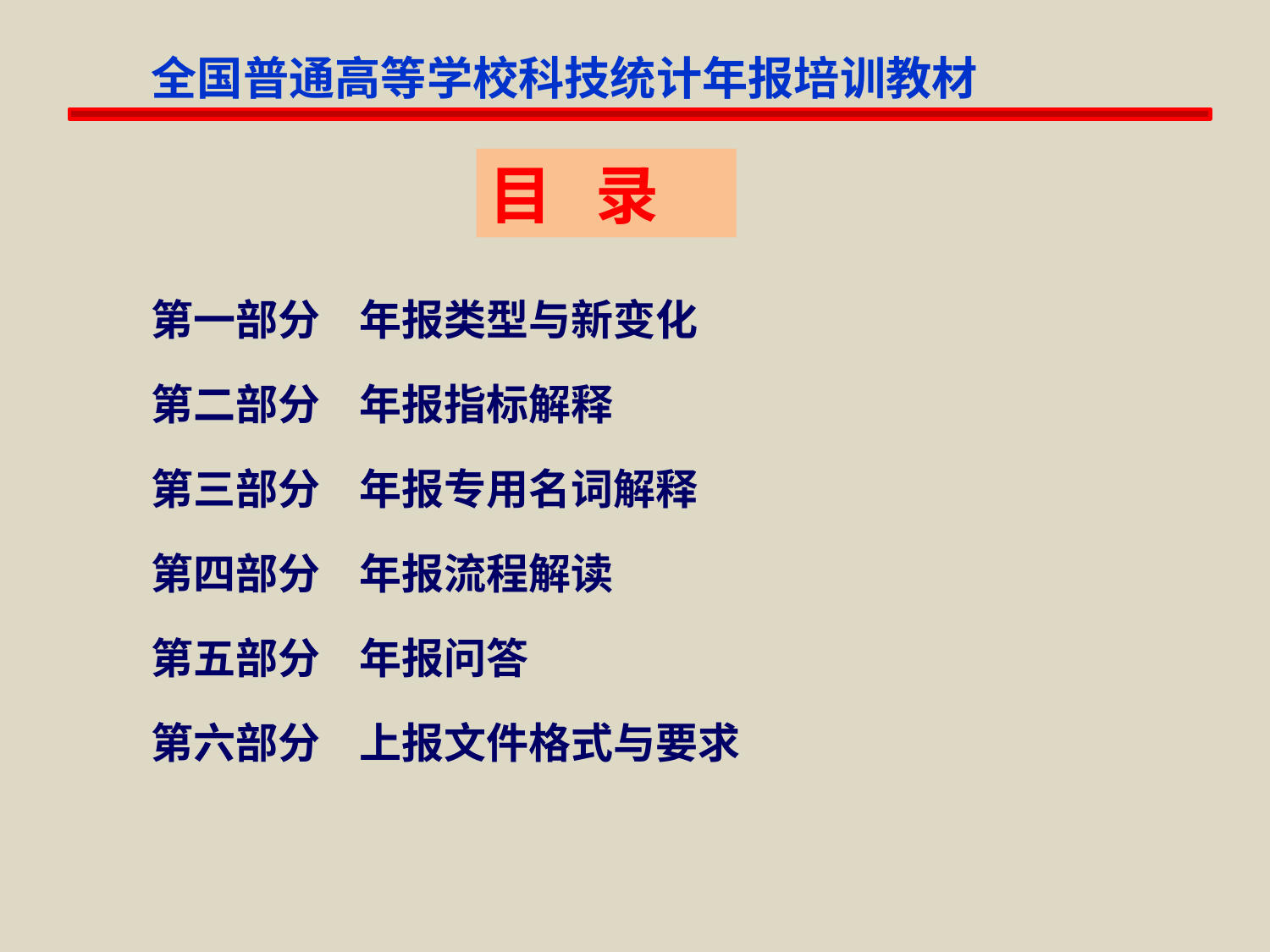

全国普通高等学校科技统计年报培训教材

目   录
第一部分    年报类型与新变化
第二部分    年报指标解释
第三部分    年报专用名词解释
第四部分    年报流程解读
第五部分    年报问答
第六部分    上报文件格式与要求